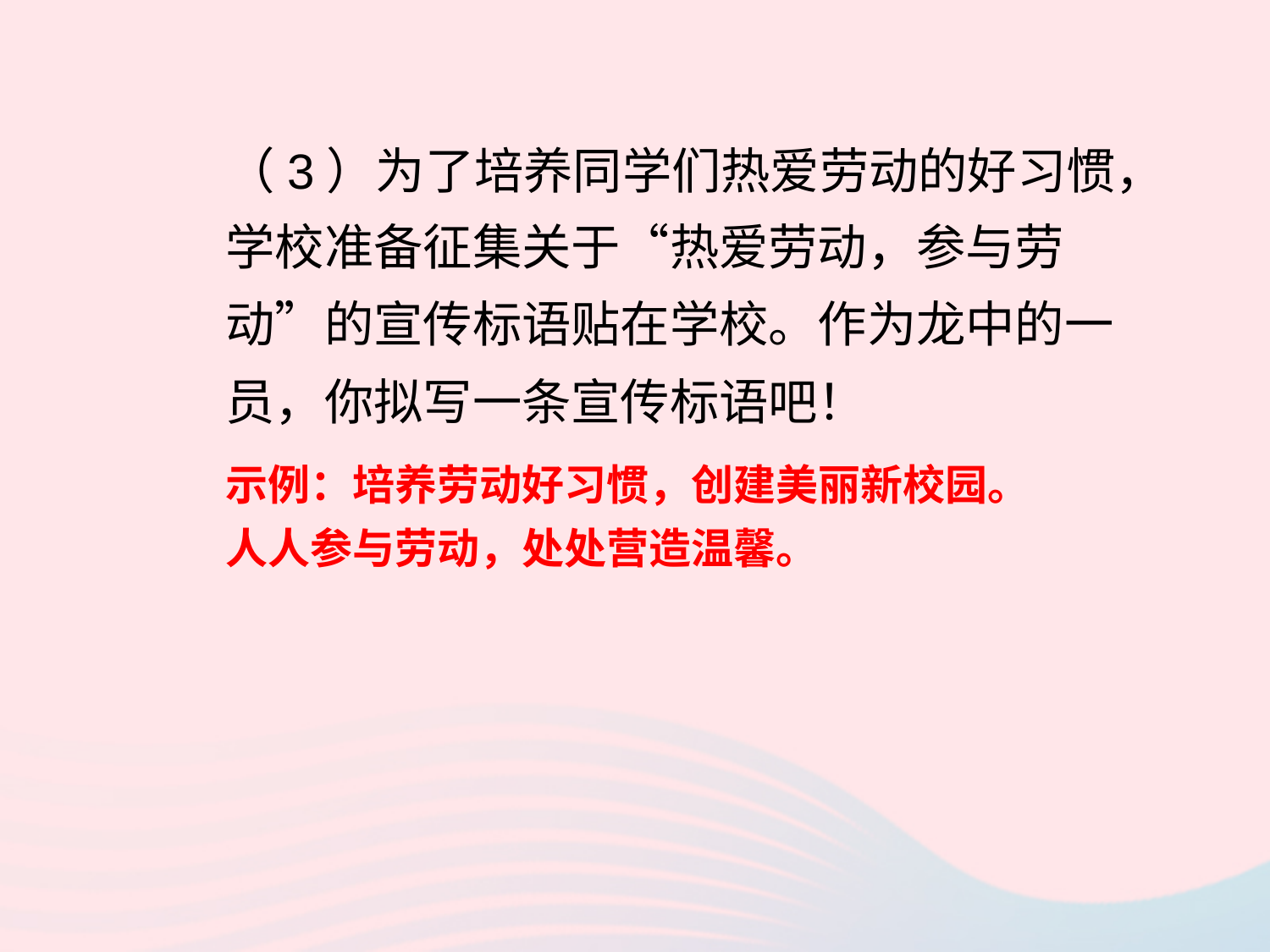

（3）为了培养同学们热爱劳动的好习惯，学校准备征集关于“热爱劳动，参与劳动”的宣传标语贴在学校。作为龙中的一员，你拟写一条宣传标语吧！
示例：培养劳动好习惯，创建美丽新校园。 人人参与劳动，处处营造温馨。